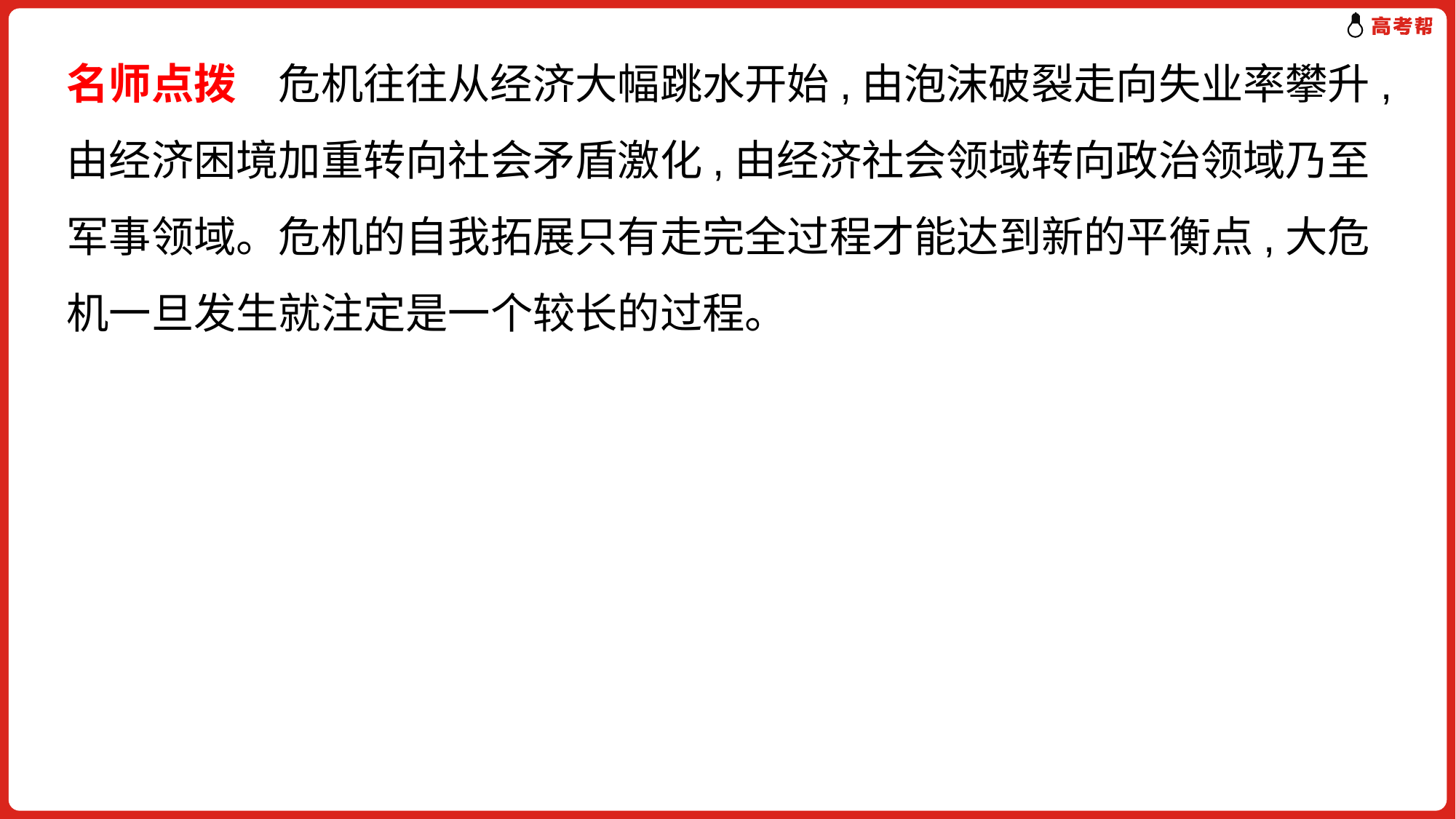

名师点拨　危机往往从经济大幅跳水开始,由泡沫破裂走向失业率攀升,由经济困境加重转向社会矛盾激化,由经济社会领域转向政治领域乃至军事领域。危机的自我拓展只有走完全过程才能达到新的平衡点,大危机一旦发生就注定是一个较长的过程。